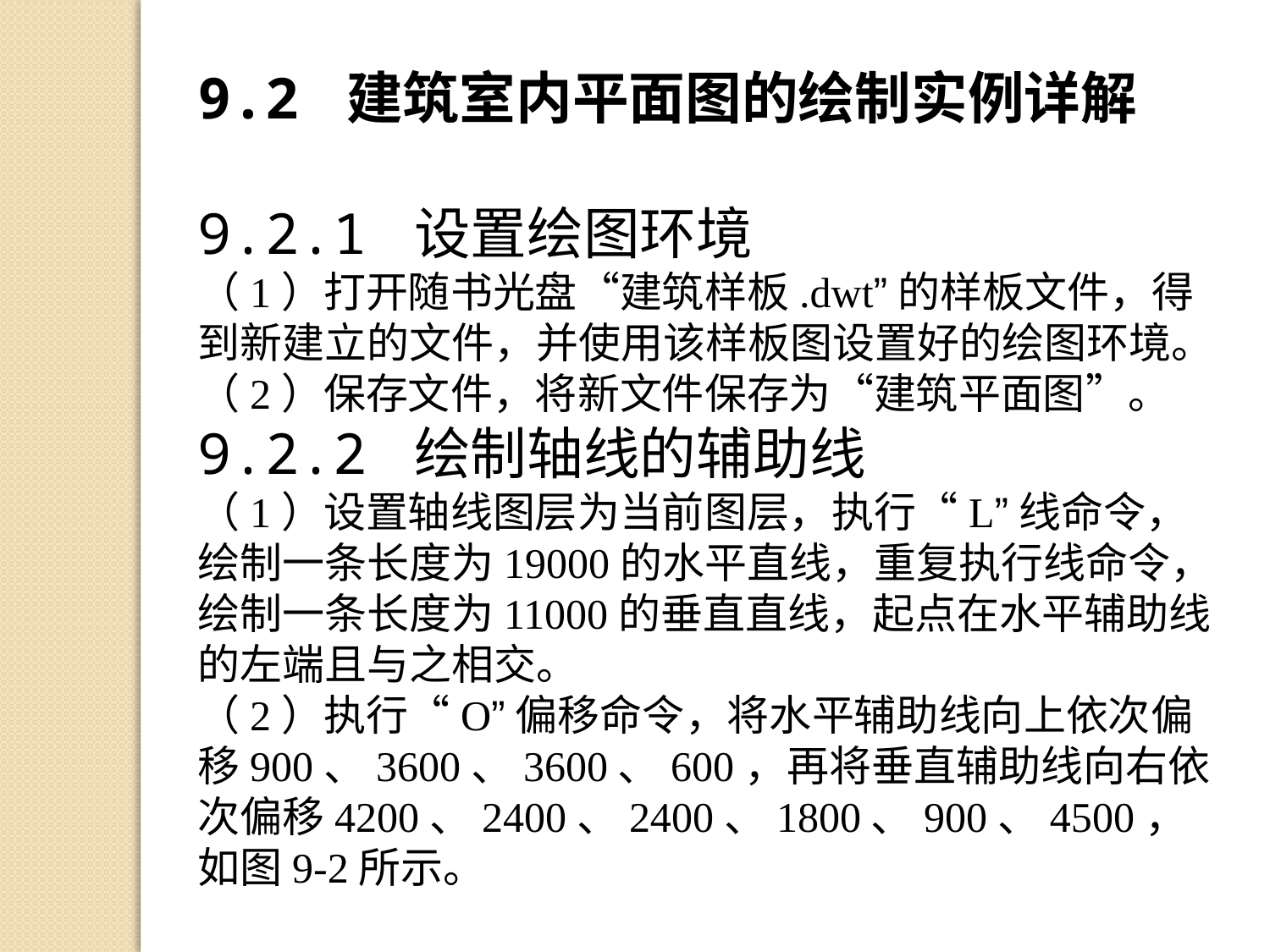

9.2 建筑室内平面图的绘制实例详解

9.2.1 设置绘图环境
（1）打开随书光盘“建筑样板.dwt”的样板文件，得到新建立的文件，并使用该样板图设置好的绘图环境。
（2）保存文件，将新文件保存为“建筑平面图”。
9.2.2 绘制轴线的辅助线
（1）设置轴线图层为当前图层，执行“L”线命令，绘制一条长度为19000的水平直线，重复执行线命令，绘制一条长度为11000的垂直直线，起点在水平辅助线的左端且与之相交。
（2）执行“O”偏移命令，将水平辅助线向上依次偏移900、3600、3600、600，再将垂直辅助线向右依次偏移4200、2400、2400、1800、900、4500，如图9-2所示。